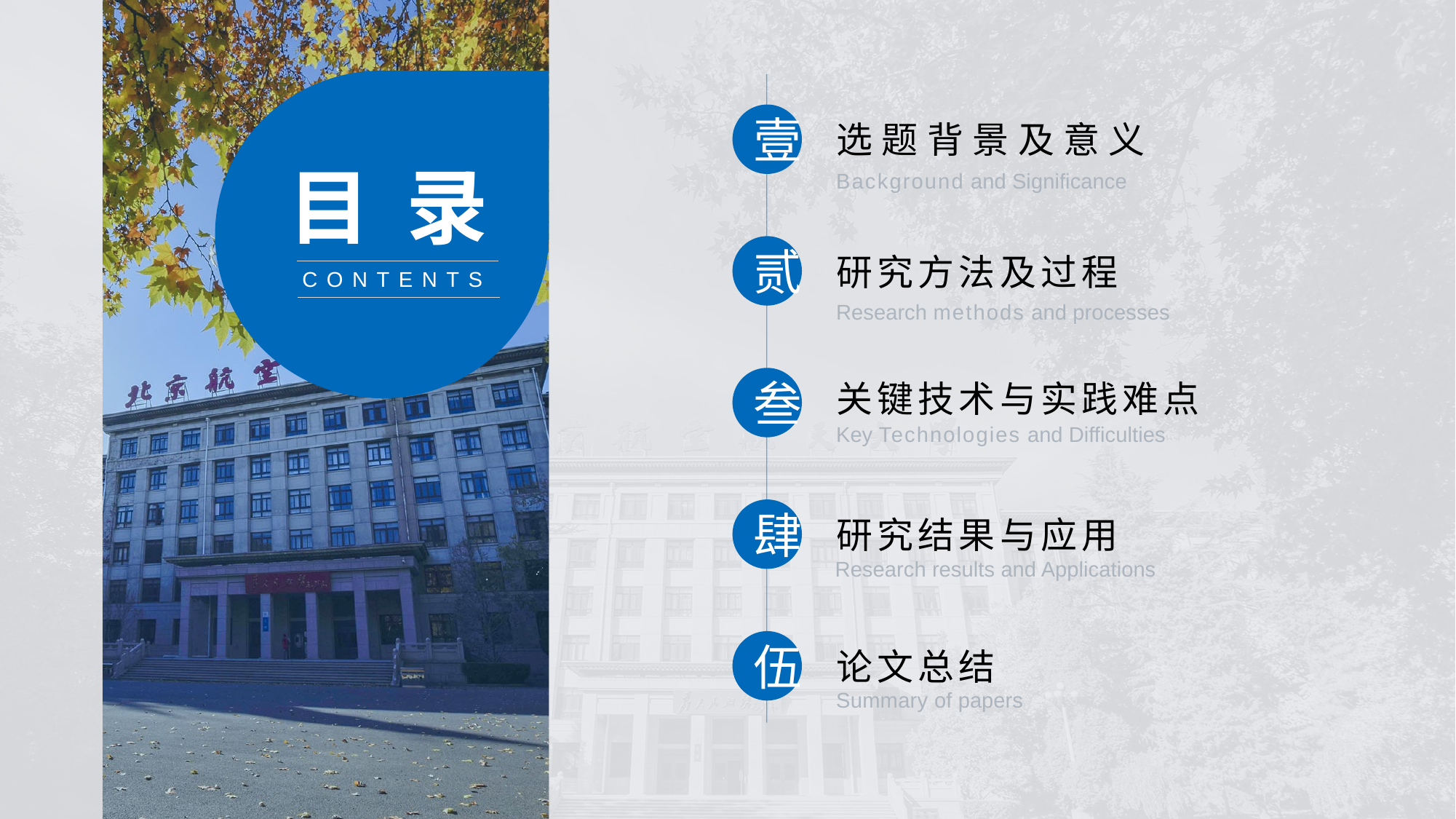

壹
选题背景及意义
Background and Significance
贰
研究方法及过程
Research methods and processes
叁
关键技术与实践难点
Key Technologies and Difficulties
肆
研究结果与应用
Research results and Applications
伍
论文总结
Summary of papers